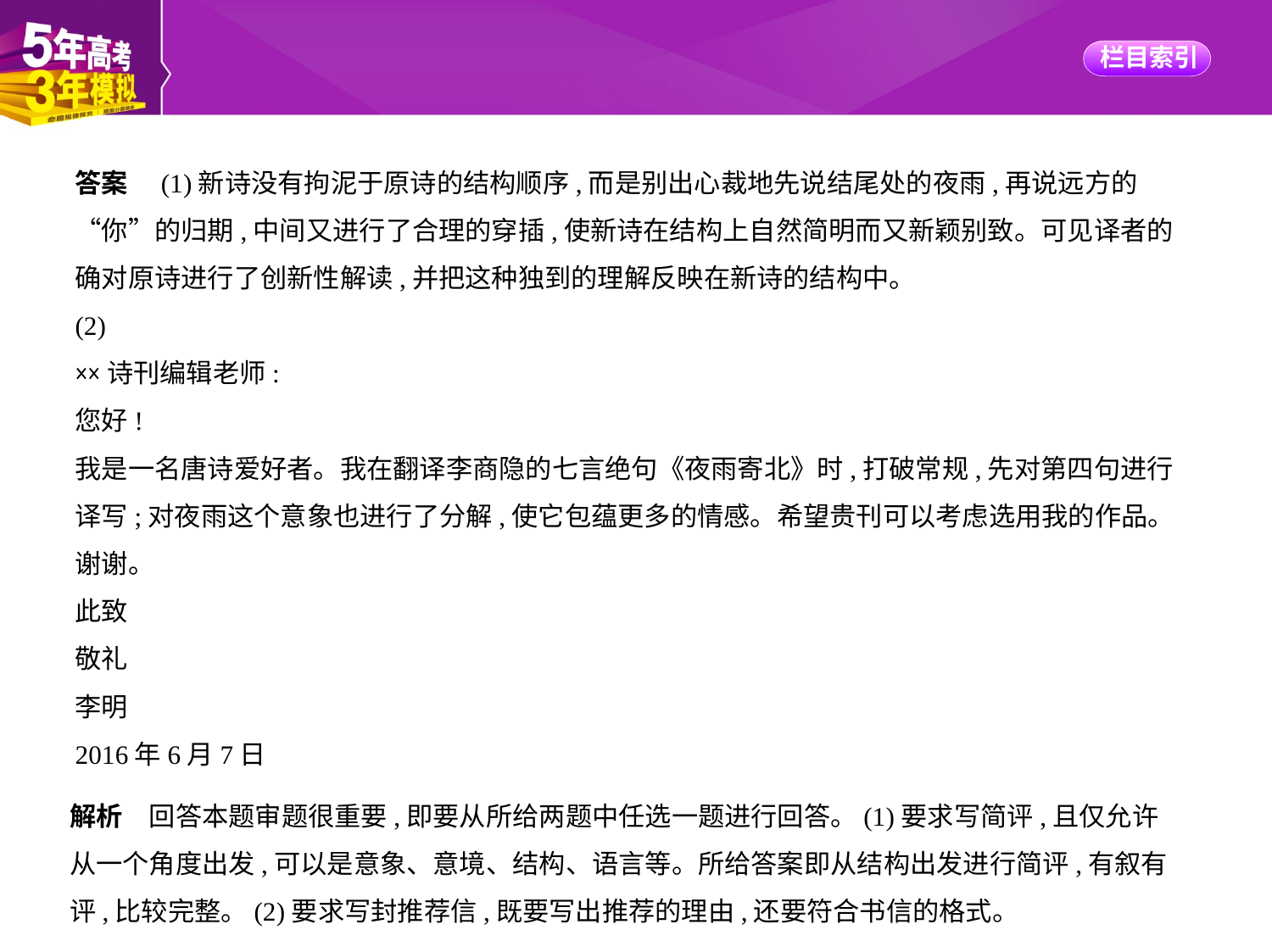

答案　(1)新诗没有拘泥于原诗的结构顺序,而是别出心裁地先说结尾处的夜雨,再说远方的
“你”的归期,中间又进行了合理的穿插,使新诗在结构上自然简明而又新颖别致。可见译者的
确对原诗进行了创新性解读,并把这种独到的理解反映在新诗的结构中。
(2)
××诗刊编辑老师:
您好!
我是一名唐诗爱好者。我在翻译李商隐的七言绝句《夜雨寄北》时,打破常规,先对第四句进行
译写;对夜雨这个意象也进行了分解,使它包蕴更多的情感。希望贵刊可以考虑选用我的作品。
谢谢。
此致
敬礼
李明
2016年6月7日
解析　回答本题审题很重要,即要从所给两题中任选一题进行回答。(1)要求写简评,且仅允许
从一个角度出发,可以是意象、意境、结构、语言等。所给答案即从结构出发进行简评,有叙有
评,比较完整。(2)要求写封推荐信,既要写出推荐的理由,还要符合书信的格式。